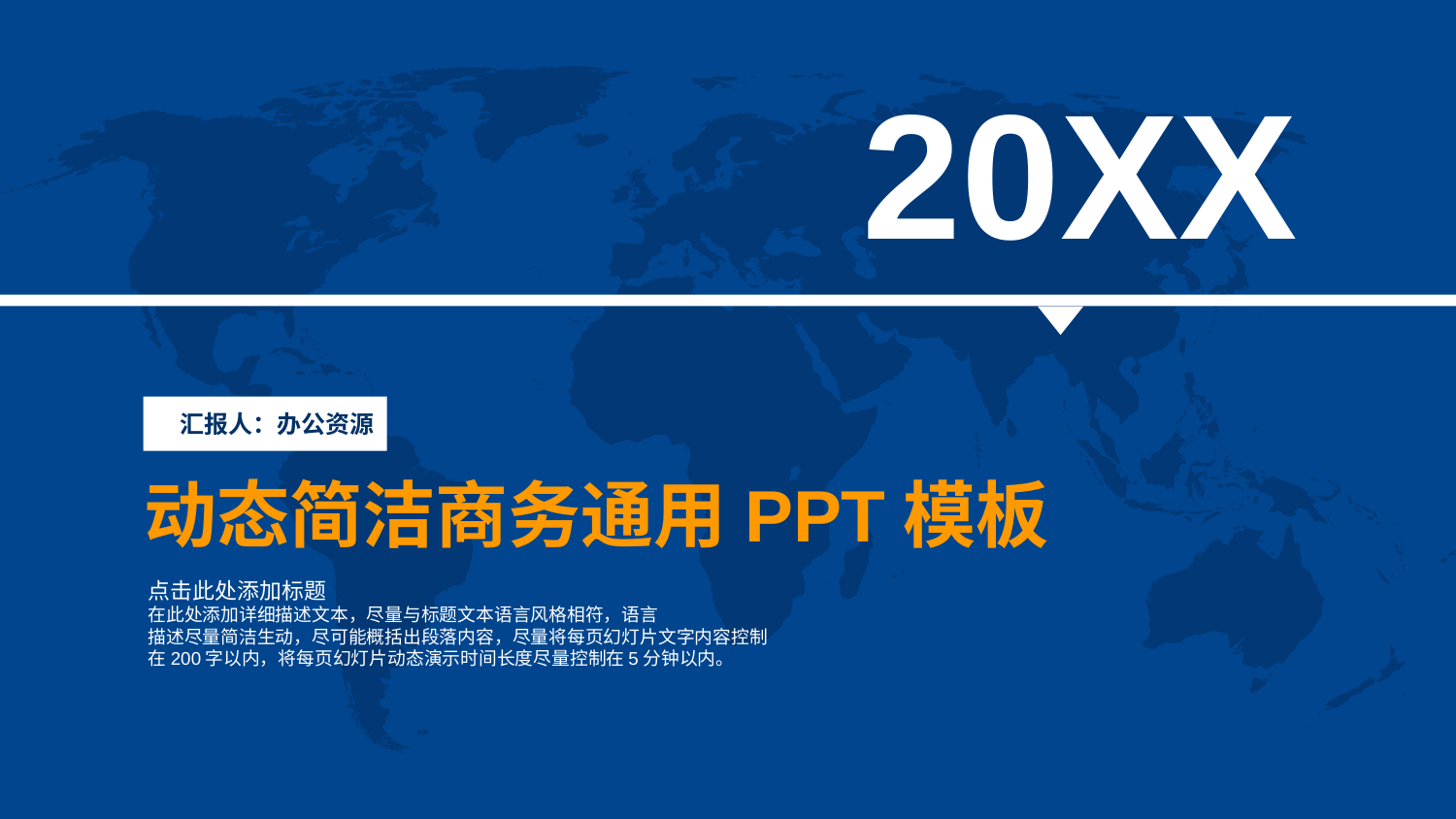

20XX

汇报人：办公资源
动态简洁商务通用PPT模板
点击此处添加标题
在此处添加详细描述文本，尽量与标题文本语言风格相符，语言
描述尽量简洁生动，尽可能概括出段落内容，尽量将每页幻灯片文字内容控制
在200字以内，将每页幻灯片动态演示时间长度尽量控制在5分钟以内。